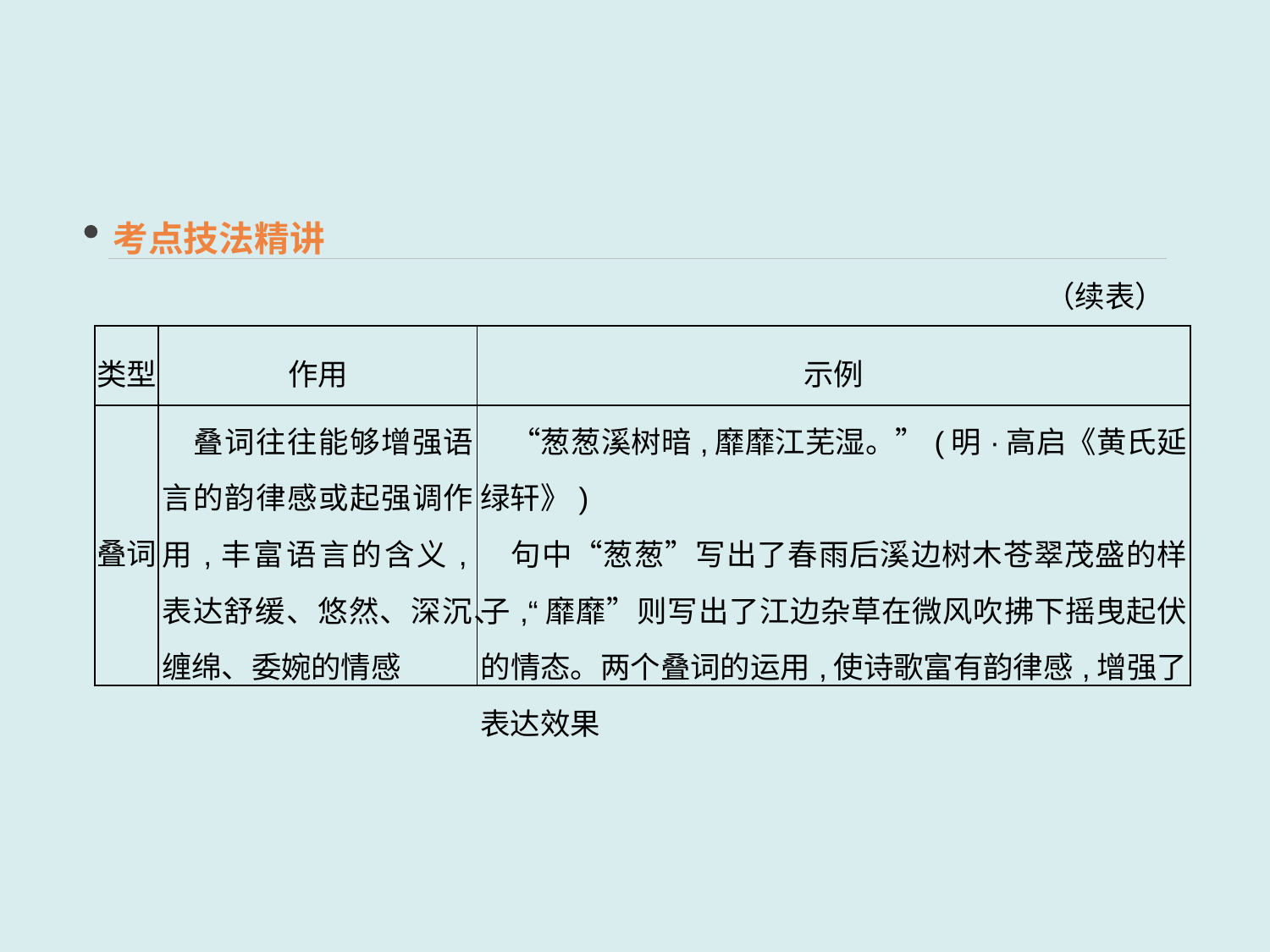

考点技法精讲

（续表）
| 类型 | 作用 | 示例 |
| --- | --- | --- |
| 叠词 | 叠词往往能够增强语言的韵律感或起强调作用,丰富语言的含义,表达舒缓、悠然、深沉、缠绵、委婉的情感 | “葱葱溪树暗,靡靡江芜湿。”(明·高启《黄氏延绿轩》) 　句中“葱葱”写出了春雨后溪边树木苍翠茂盛的样子,“靡靡”则写出了江边杂草在微风吹拂下摇曳起伏的情态。两个叠词的运用,使诗歌富有韵律感,增强了表达效果 |